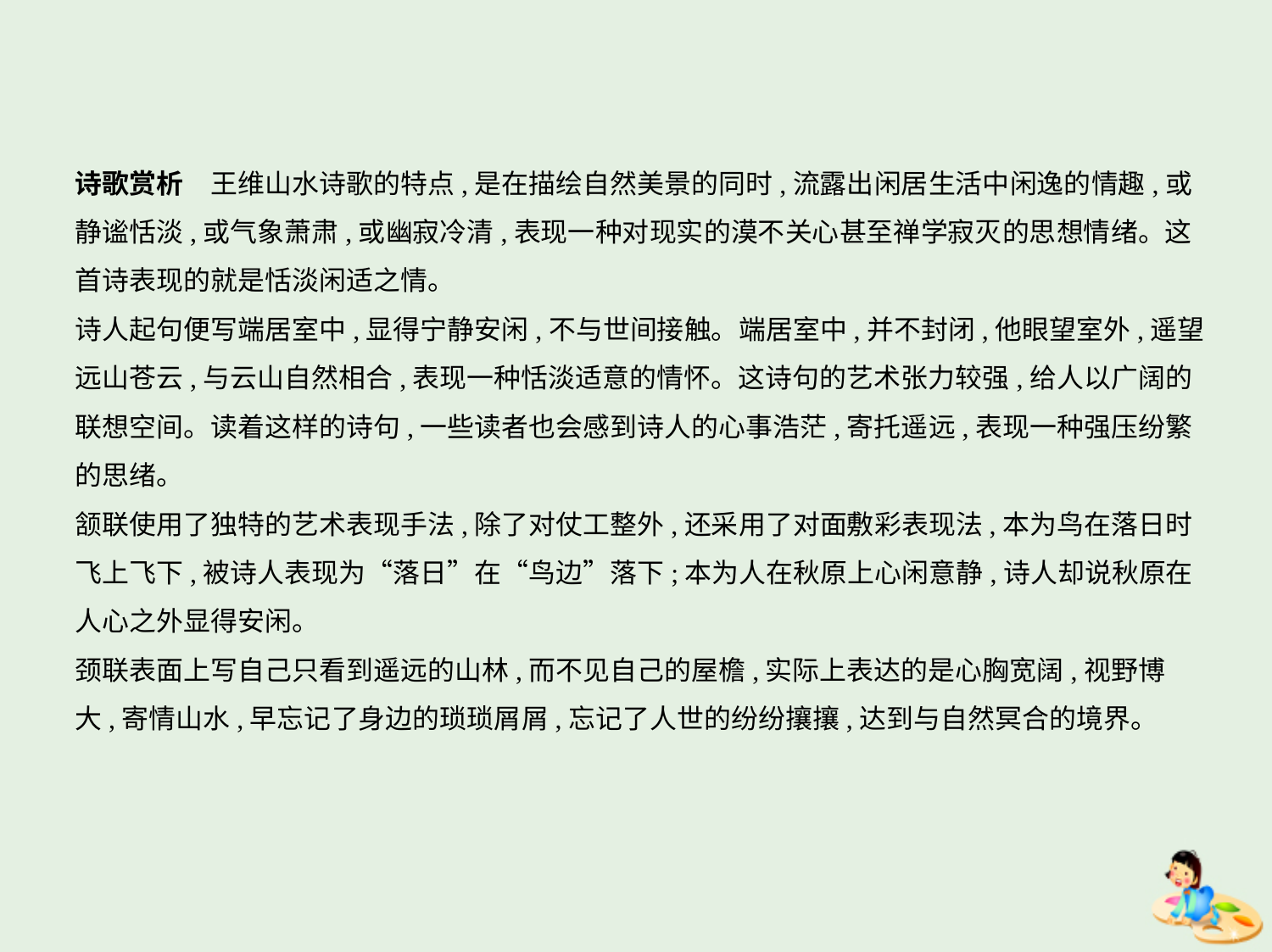

诗歌赏析　王维山水诗歌的特点,是在描绘自然美景的同时,流露出闲居生活中闲逸的情趣,或
静谧恬淡,或气象萧肃,或幽寂冷清,表现一种对现实的漠不关心甚至禅学寂灭的思想情绪。这
首诗表现的就是恬淡闲适之情。
诗人起句便写端居室中,显得宁静安闲,不与世间接触。端居室中,并不封闭,他眼望室外,遥望
远山苍云,与云山自然相合,表现一种恬淡适意的情怀。这诗句的艺术张力较强,给人以广阔的
联想空间。读着这样的诗句,一些读者也会感到诗人的心事浩茫,寄托遥远,表现一种强压纷繁
的思绪。
颔联使用了独特的艺术表现手法,除了对仗工整外,还采用了对面敷彩表现法,本为鸟在落日时
飞上飞下,被诗人表现为“落日”在“鸟边”落下;本为人在秋原上心闲意静,诗人却说秋原在
人心之外显得安闲。
颈联表面上写自己只看到遥远的山林,而不见自己的屋檐,实际上表达的是心胸宽阔,视野博
大,寄情山水,早忘记了身边的琐琐屑屑,忘记了人世的纷纷攘攘,达到与自然冥合的境界。